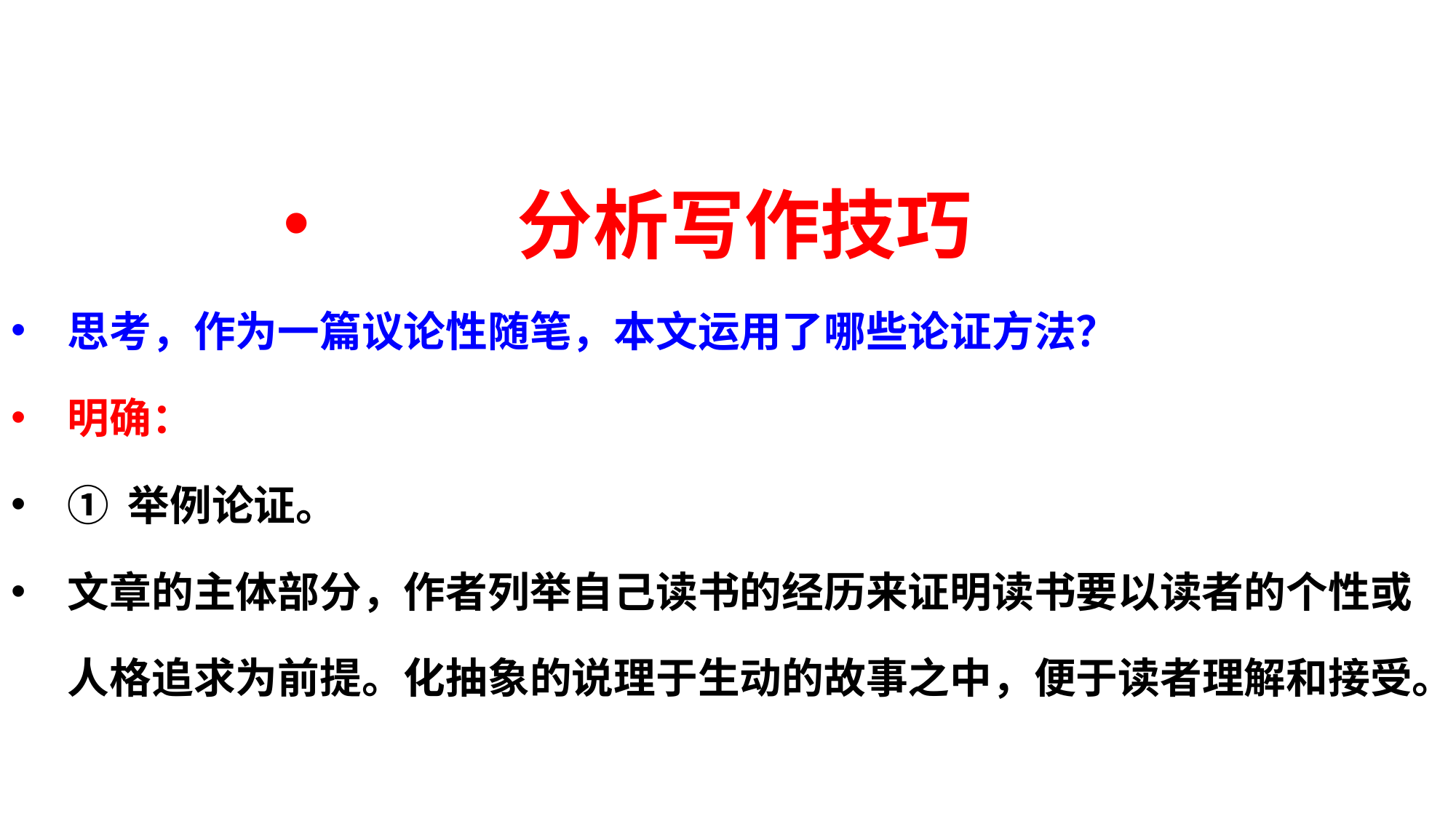

分析写作技巧
思考，作为一篇议论性随笔，本文运用了哪些论证方法？
明确：
① 举例论证。
文章的主体部分，作者列举自己读书的经历来证明读书要以读者的个性或人格追求为前提。化抽象的说理于生动的故事之中，便于读者理解和接受。